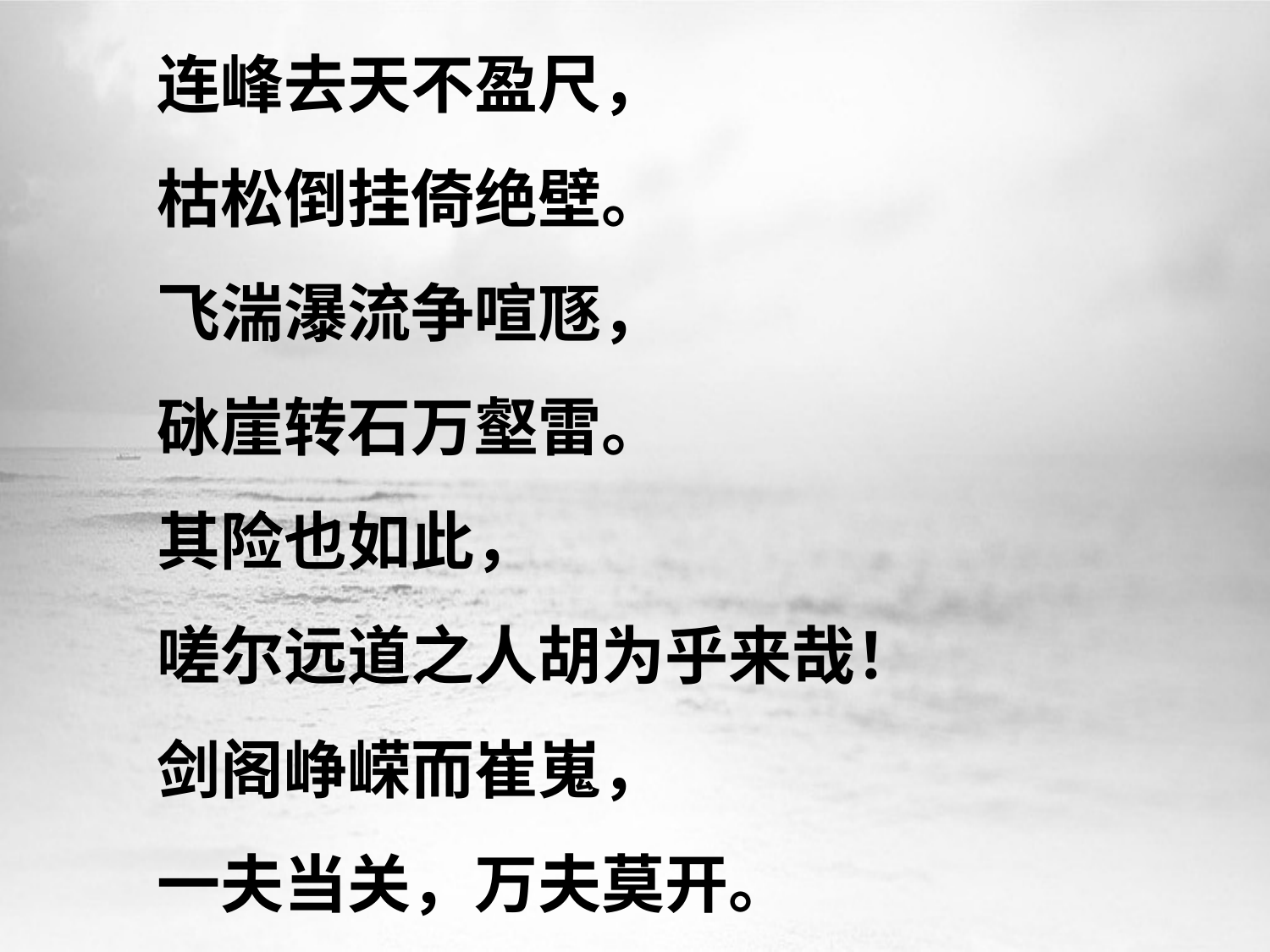

连峰去天不盈尺，
枯松倒挂倚绝壁。
飞湍瀑流争喧豗，
砯崖转石万壑雷。
其险也如此，
嗟尔远道之人胡为乎来哉！
剑阁峥嵘而崔嵬，
一夫当关，万夫莫开。